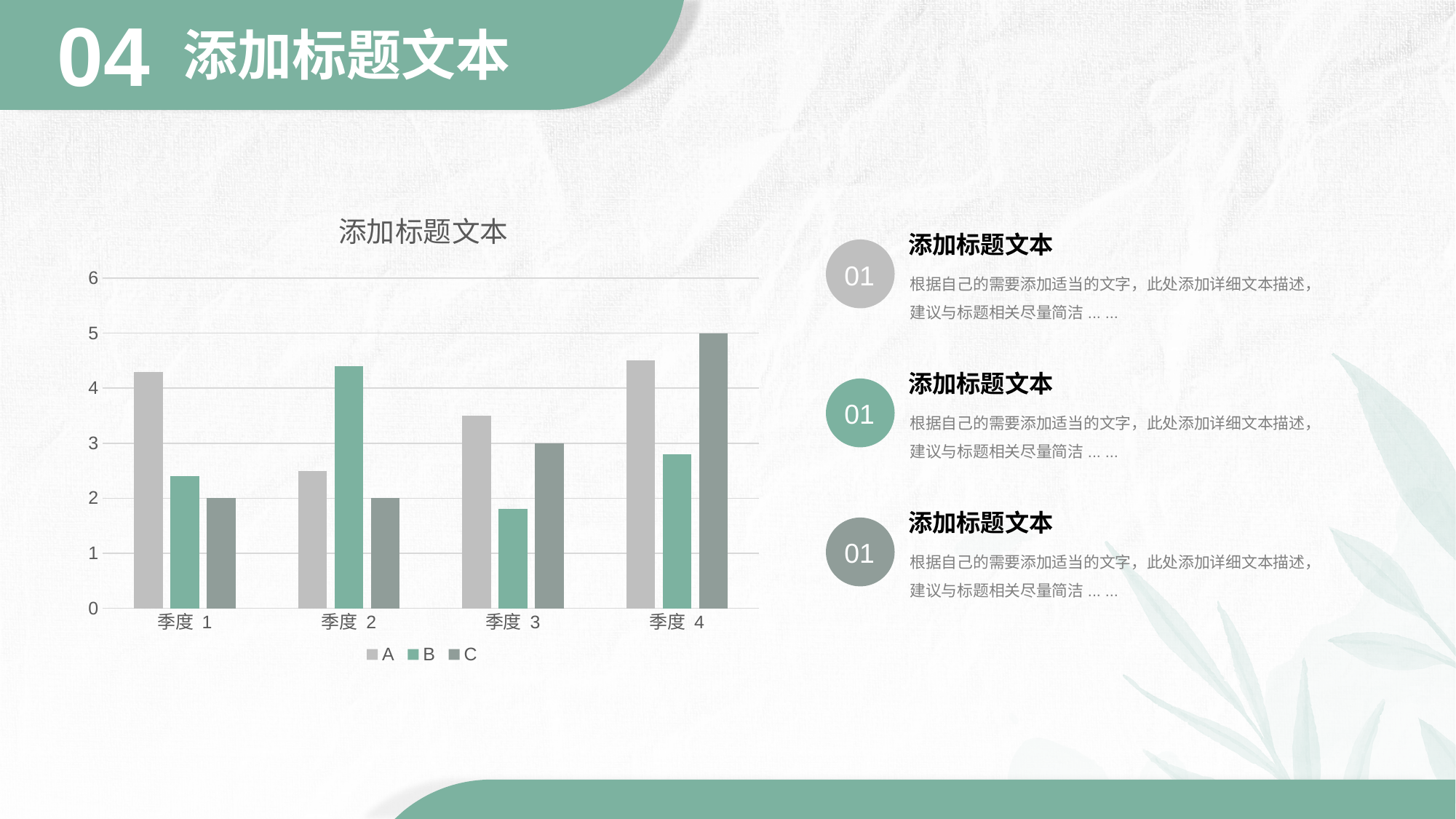

04

添加标题文本

### Chart: 添加标题文本

| Category | A | B | C |
|---|---|---|---|
| 季度 1 | 4.3 | 2.4 | 2.0 |
| 季度 2 | 2.5 | 4.4 | 2.0 |
| 季度 3 | 3.5 | 1.8 | 3.0 |
| 季度 4 | 4.5 | 2.8 | 5.0 |
添加标题文本
根据自己的需要添加适当的文字，此处添加详细文本描述，建议与标题相关尽量简洁... ...

01
添加标题文本
根据自己的需要添加适当的文字，此处添加详细文本描述，建议与标题相关尽量简洁... ...

01
添加标题文本
根据自己的需要添加适当的文字，此处添加详细文本描述，建议与标题相关尽量简洁... ...

01